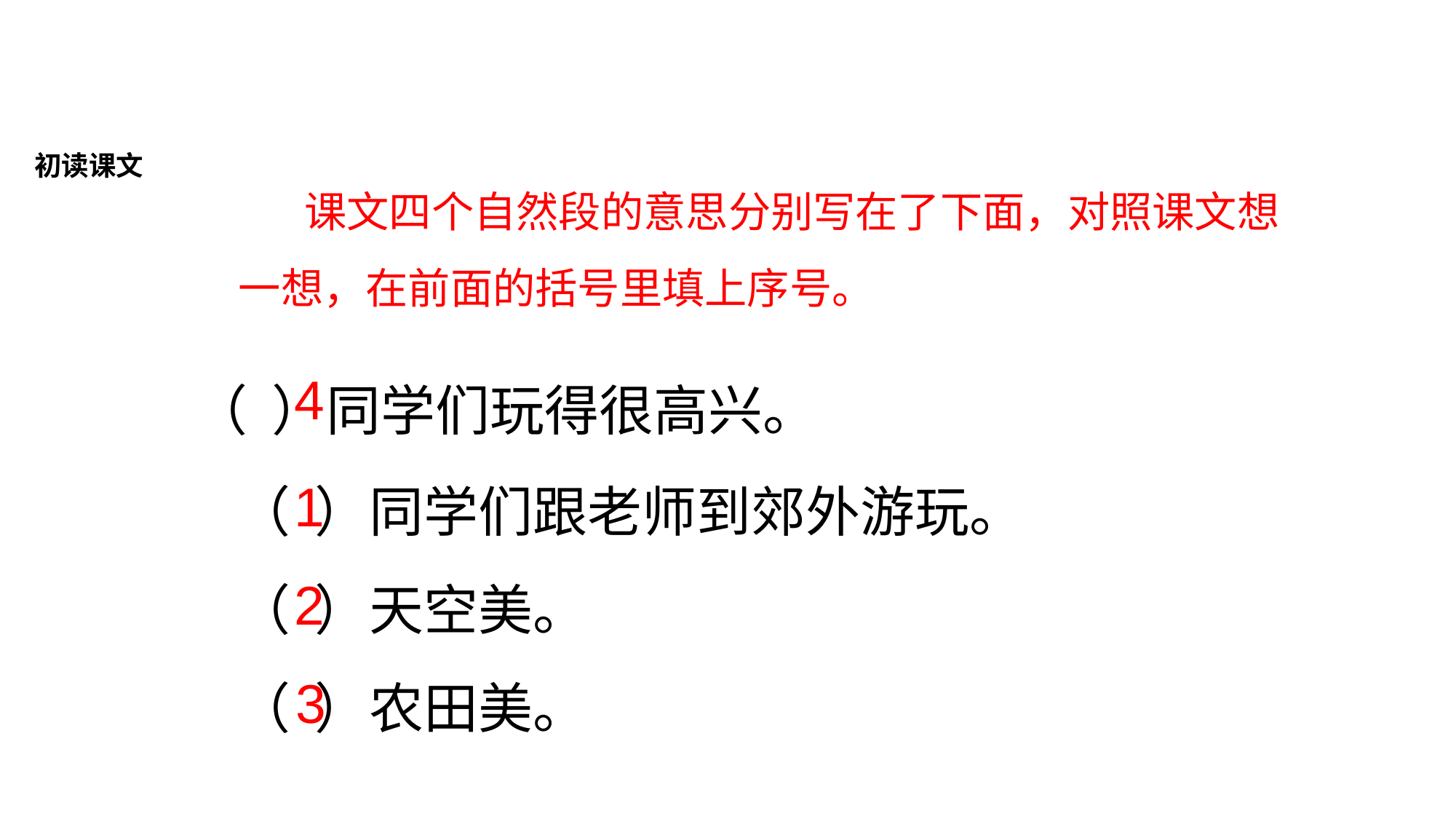

初读课文
       课文四个自然段的意思分别写在了下面，对照课文想一想，在前面的括号里填上序号。
   （  ）同学们玩得很高兴。
　　（  ）同学们跟老师到郊外游玩。
　　（  ）天空美。
　　（  ）农田美。
4
1
2
3